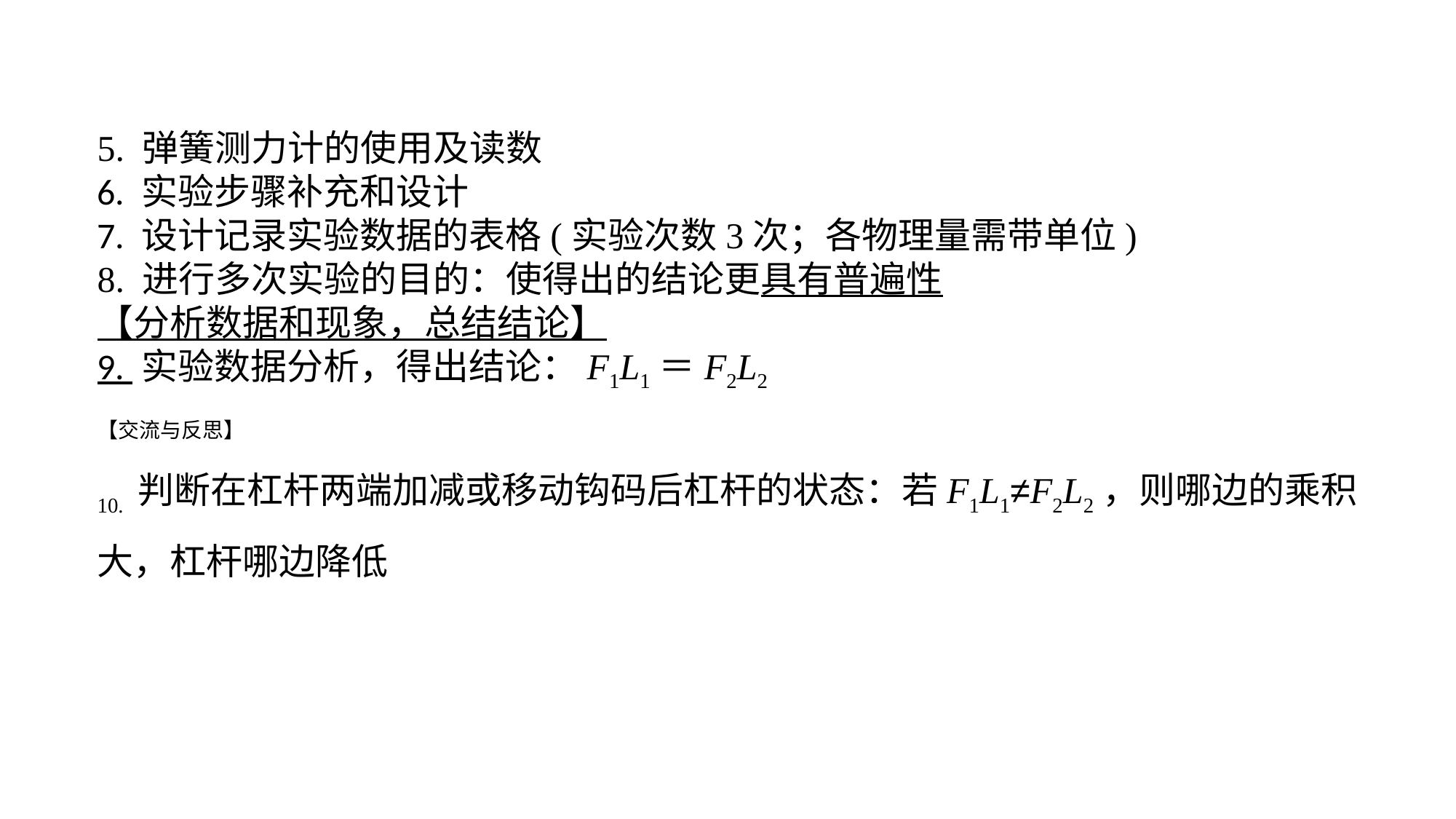

5. 弹簧测力计的使用及读数6. 实验步骤补充和设计7. 设计记录实验数据的表格(实验次数3次；各物理量需带单位)8. 进行多次实验的目的：使得出的结论更具有普遍性【分析数据和现象，总结结论】9. 实验数据分析，得出结论：F1L1＝F2L2【交流与反思】10. 判断在杠杆两端加减或移动钩码后杠杆的状态：若F1L1≠F2L2，则哪边的乘积大，杠杆哪边降低